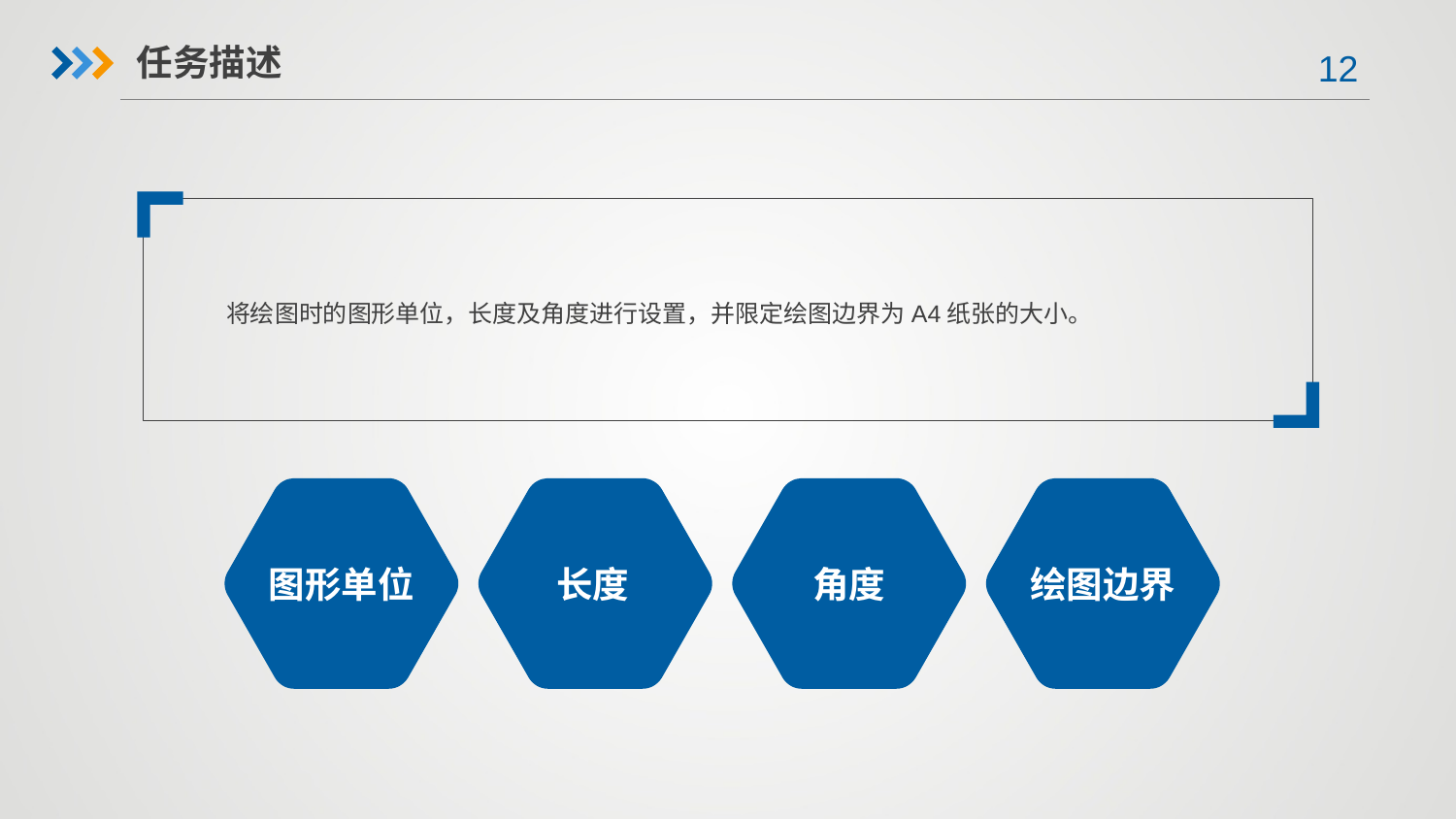

任务描述

       将绘图时的图形单位，长度及角度进行设置，并限定绘图边界为A4纸张的大小。

图形单位
长度
角度
绘图边界